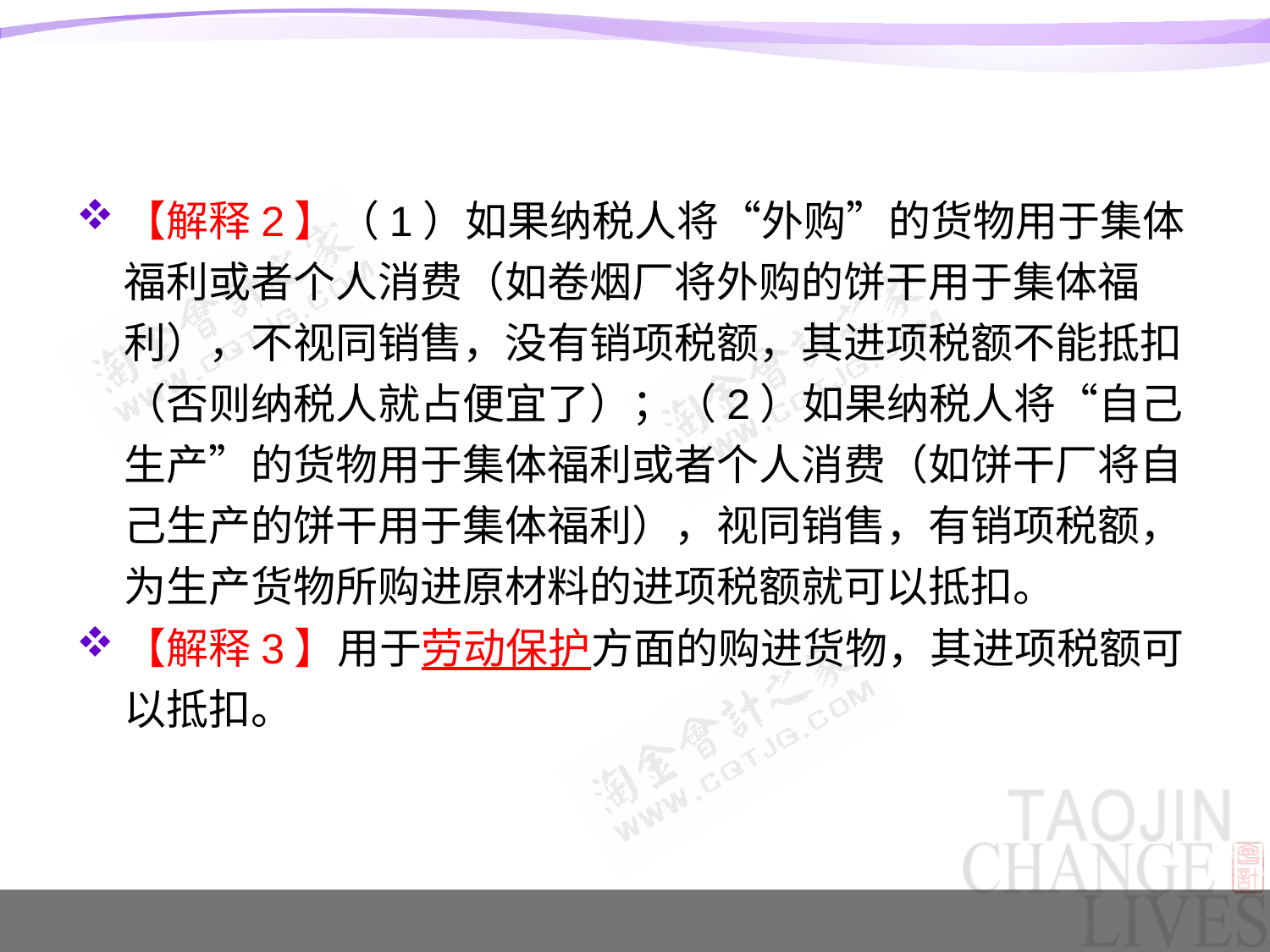

#
【解释2】（1）如果纳税人将“外购”的货物用于集体福利或者个人消费（如卷烟厂将外购的饼干用于集体福利），不视同销售，没有销项税额，其进项税额不能抵扣（否则纳税人就占便宜了）；（2）如果纳税人将“自己生产”的货物用于集体福利或者个人消费（如饼干厂将自己生产的饼干用于集体福利），视同销售，有销项税额，为生产货物所购进原材料的进项税额就可以抵扣。
【解释3】用于劳动保护方面的购进货物，其进项税额可以抵扣。